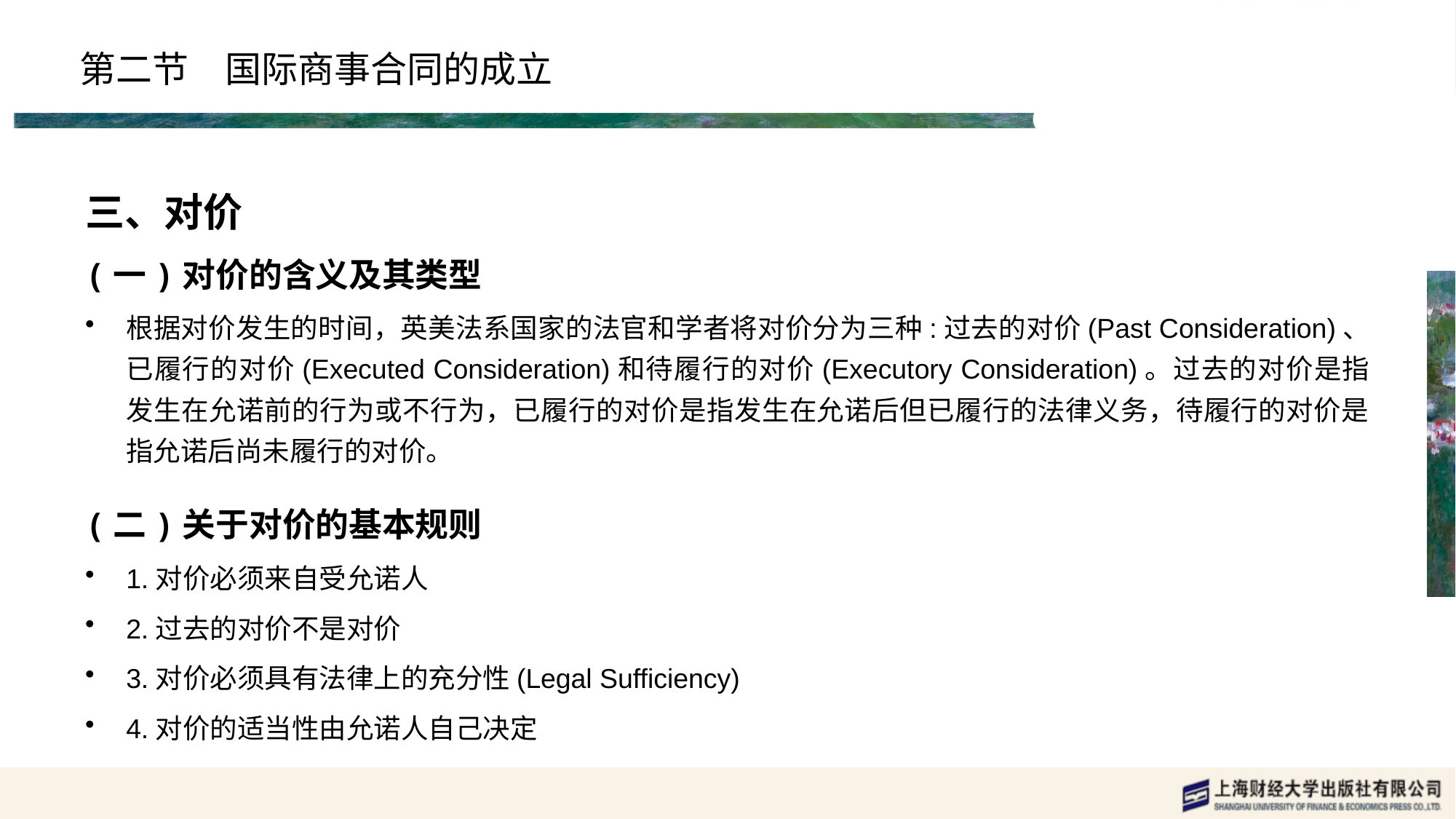

# 第二节　国际商事合同的成立
三、对价
(一)对价的含义及其类型
根据对价发生的时间，英美法系国家的法官和学者将对价分为三种:过去的对价(Past Consideration)、已履行的对价(Executed Consideration)和待履行的对价(Executory Consideration)。过去的对价是指发生在允诺前的行为或不行为，已履行的对价是指发生在允诺后但已履行的法律义务，待履行的对价是指允诺后尚未履行的对价。
(二)关于对价的基本规则
1.对价必须来自受允诺人
2.过去的对价不是对价
3.对价必须具有法律上的充分性(Legal Sufficiency)
4.对价的适当性由允诺人自己决定